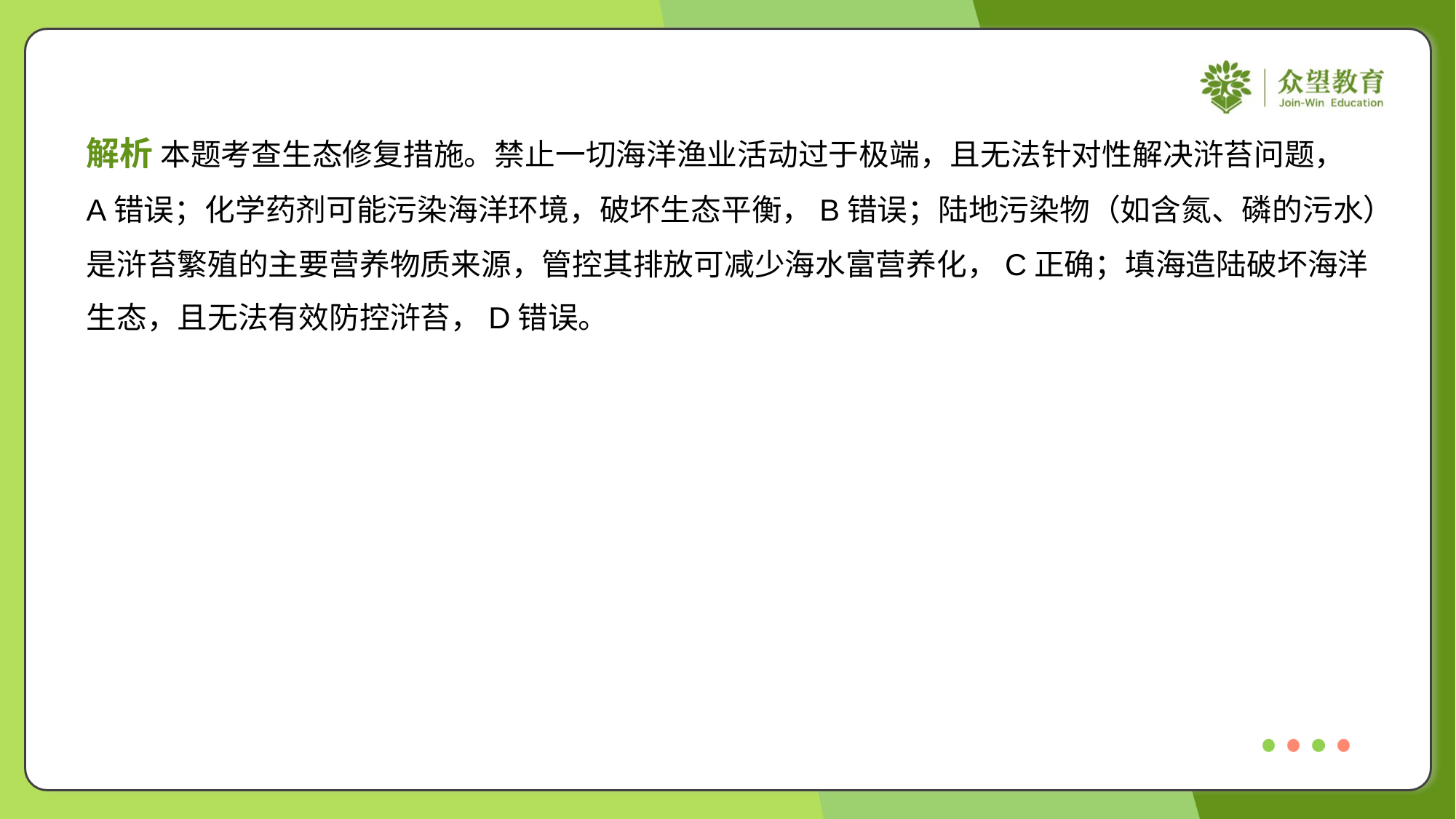

解析 本题考查生态修复措施。禁止一切海洋渔业活动过于极端，且无法针对性解决浒苔问题，
A错误；化学药剂可能污染海洋环境，破坏生态平衡，B错误；陆地污染物（如含氮、磷的污水）
是浒苔繁殖的主要营养物质来源，管控其排放可减少海水富营养化，C正确；填海造陆破坏海洋
生态，且无法有效防控浒苔，D错误。